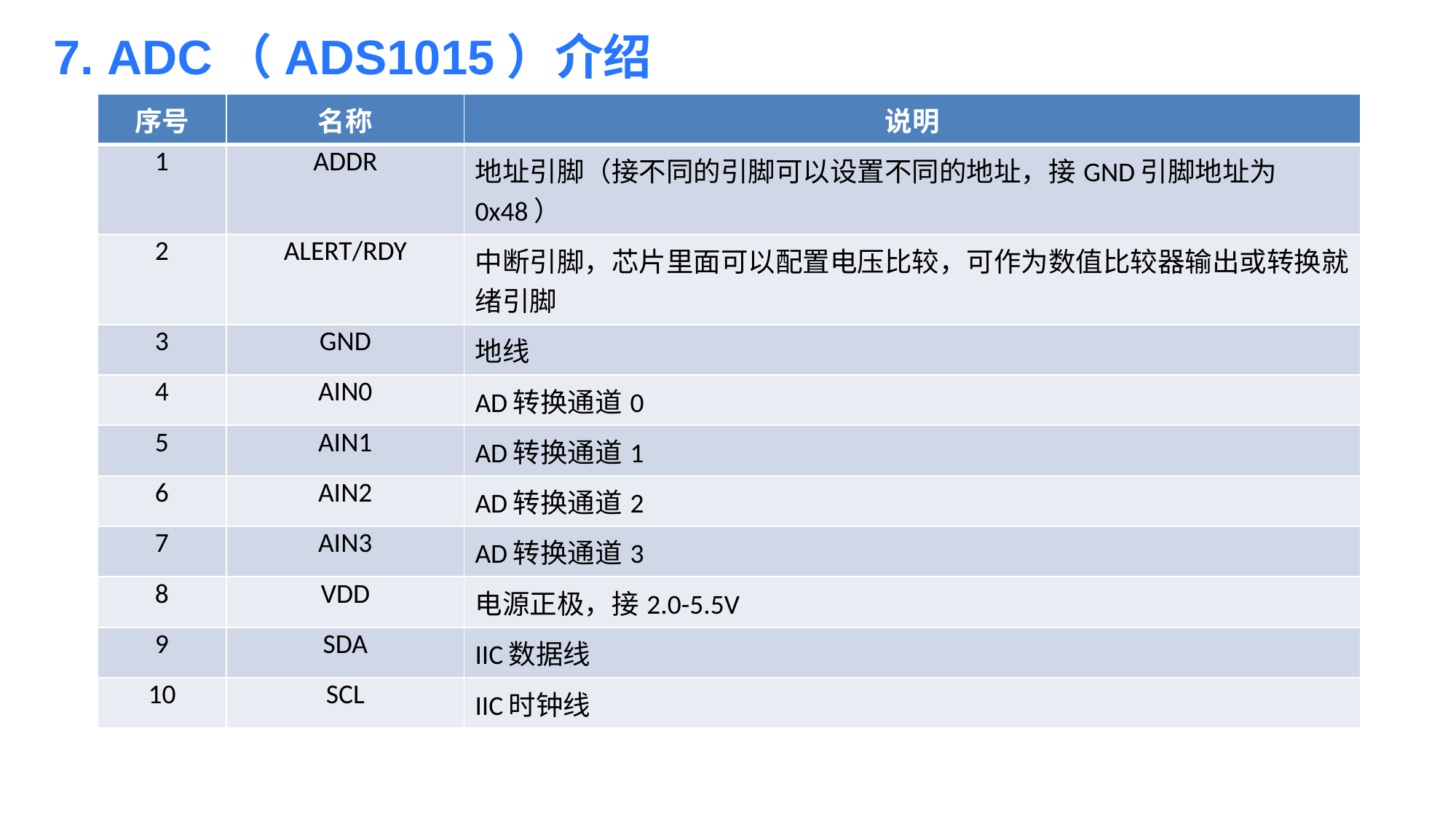

7. ADC（ADS1015）介绍
| 序号 | 名称 | 说明 |
| --- | --- | --- |
| 1 | ADDR | 地址引脚（接不同的引脚可以设置不同的地址，接GND引脚地址为0x48） |
| 2 | ALERT/RDY | 中断引脚，芯片里面可以配置电压比较，可作为数值比较器输出或转换就绪引脚 |
| 3 | GND | 地线 |
| 4 | AIN0 | AD转换通道0 |
| 5 | AIN1 | AD转换通道1 |
| 6 | AIN2 | AD转换通道2 |
| 7 | AIN3 | AD转换通道3 |
| 8 | VDD | 电源正极，接2.0-5.5V |
| 9 | SDA | IIC数据线 |
| 10 | SCL | IIC时钟线 |